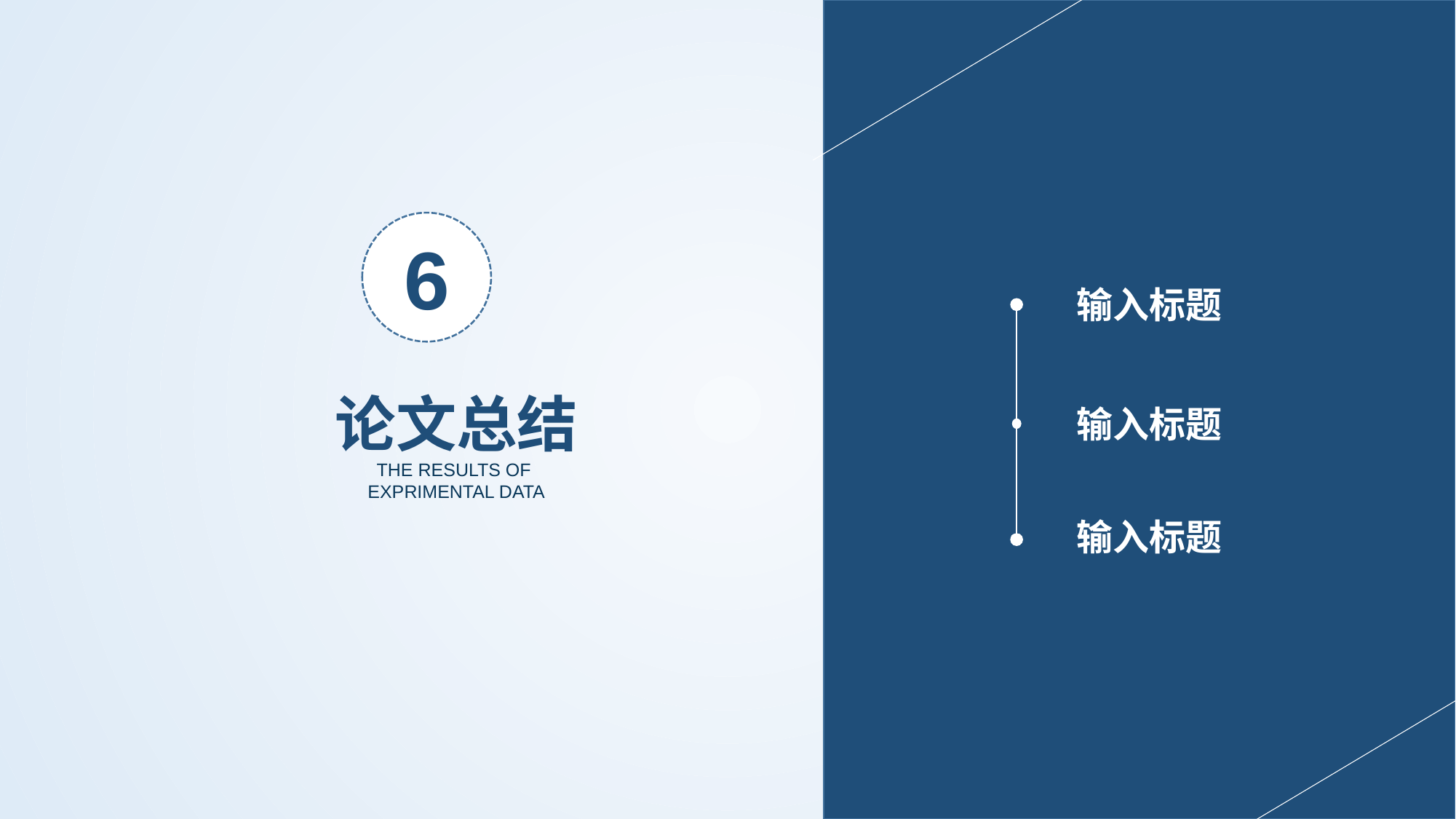

6
输入标题

论文总结
THE RESULTS OF
EXPRIMENTAL DATA
输入标题

输入标题